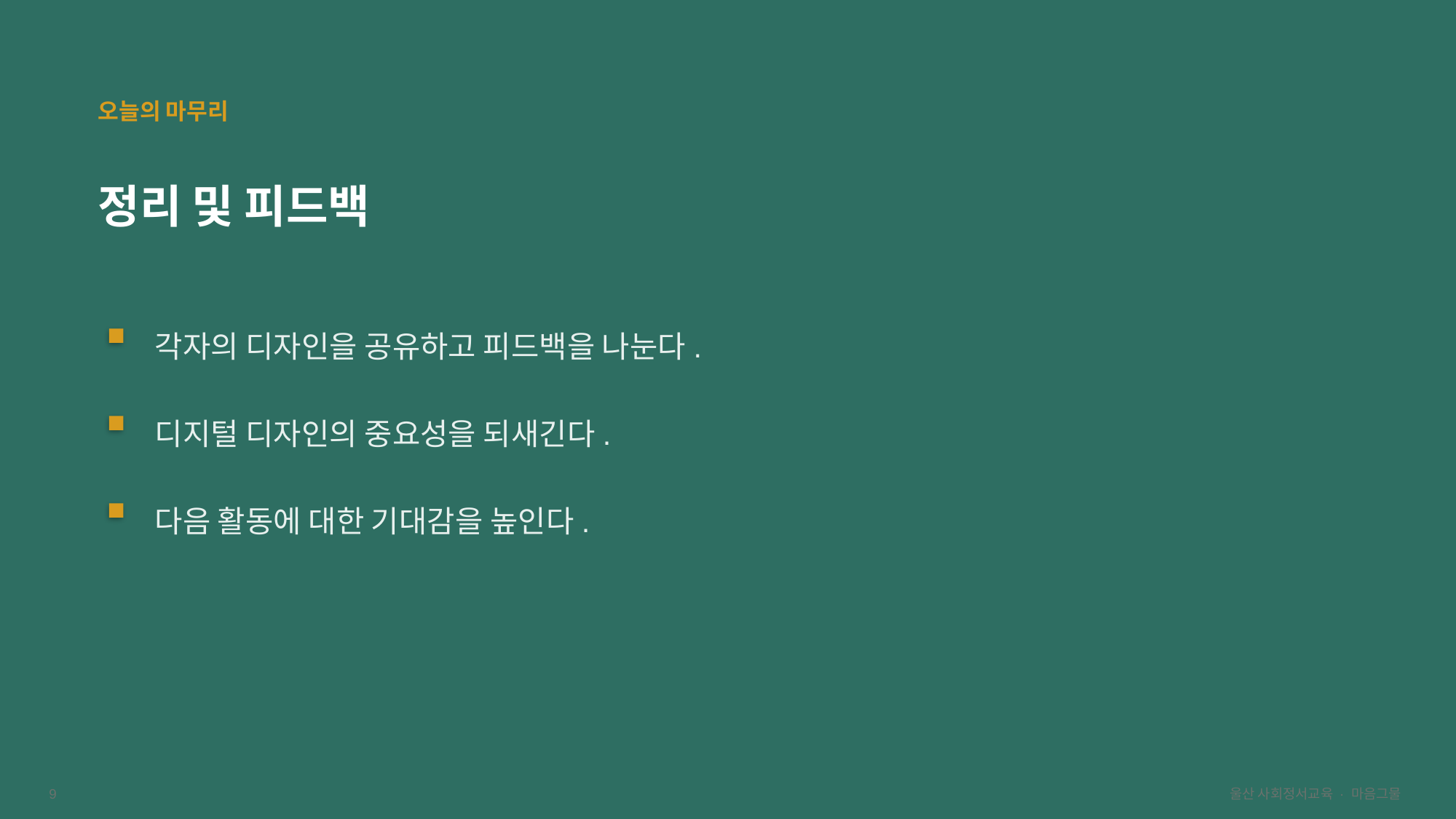

오늘의 마무리
정리 및 피드백
각자의 디자인을 공유하고 피드백을 나눈다.

디지털 디자인의 중요성을 되새긴다.

다음 활동에 대한 기대감을 높인다.

9
울산 사회정서교육 · 마음그물